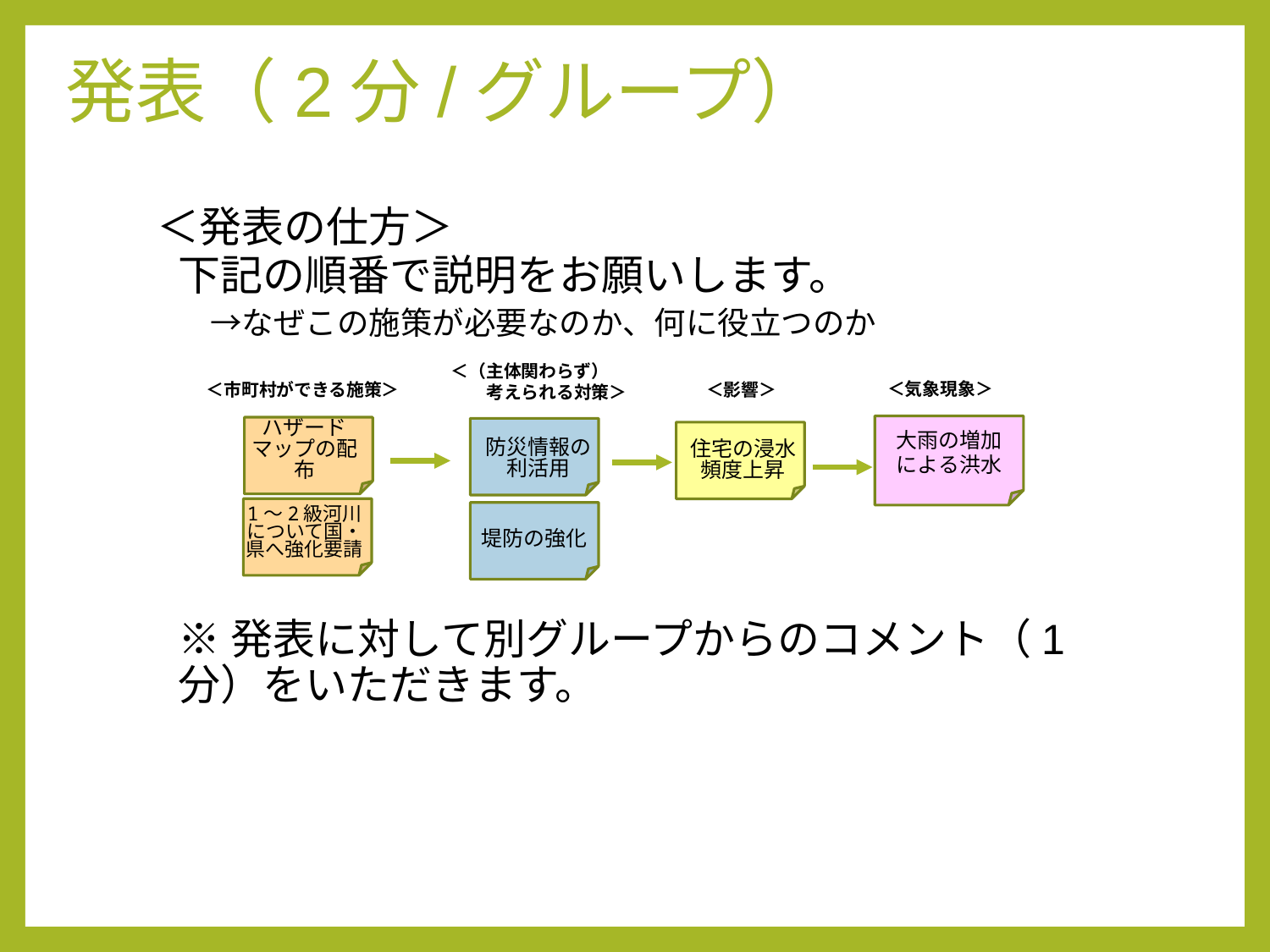

# 発表（2分/グループ）
　＜発表の仕方＞
下記の順番で説明をお願いします。
　→なぜこの施策が必要なのか、何に役立つのか

※発表に対して別グループからのコメント（1分）をいただきます。
＜（主体関わらず）
　　考えられる対策＞
＜気象現象＞
＜市町村ができる施策＞
   ＜影響＞
ハザードマップの配布

大雨の増加による洪水

住宅の浸水頻度上昇
防災情報の利活用

1～2級河川について国・県へ強化要請

堤防の強化